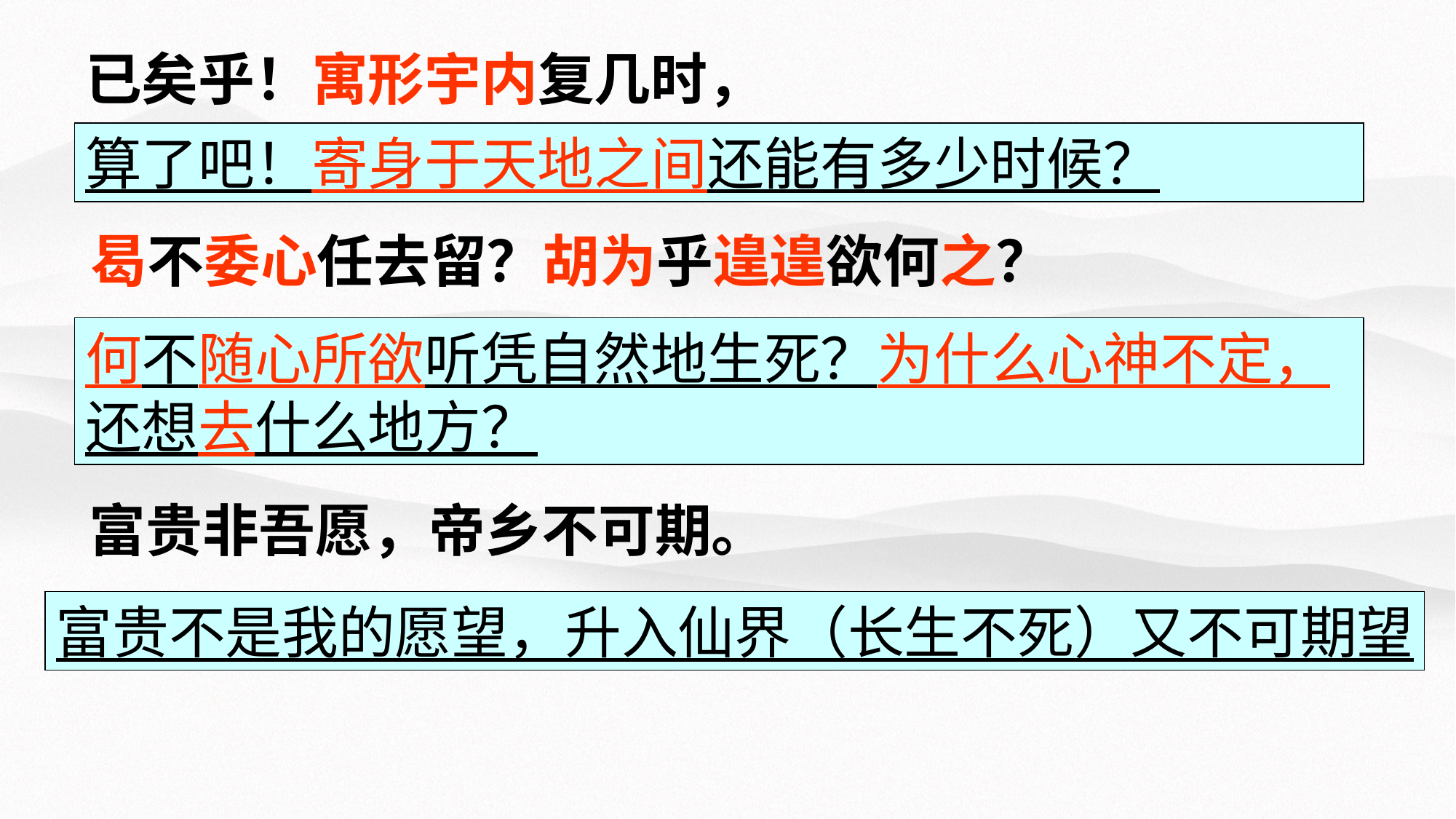

已矣乎！寓形宇内复几时，
算了吧！寄身于天地之间还能有多少时候？
曷不委心任去留？胡为乎遑遑欲何之？
何不随心所欲听凭自然地生死？为什么心神不定，还想去什么地方？
富贵非吾愿，帝乡不可期。
富贵不是我的愿望，升入仙界（长生不死）又不可期望